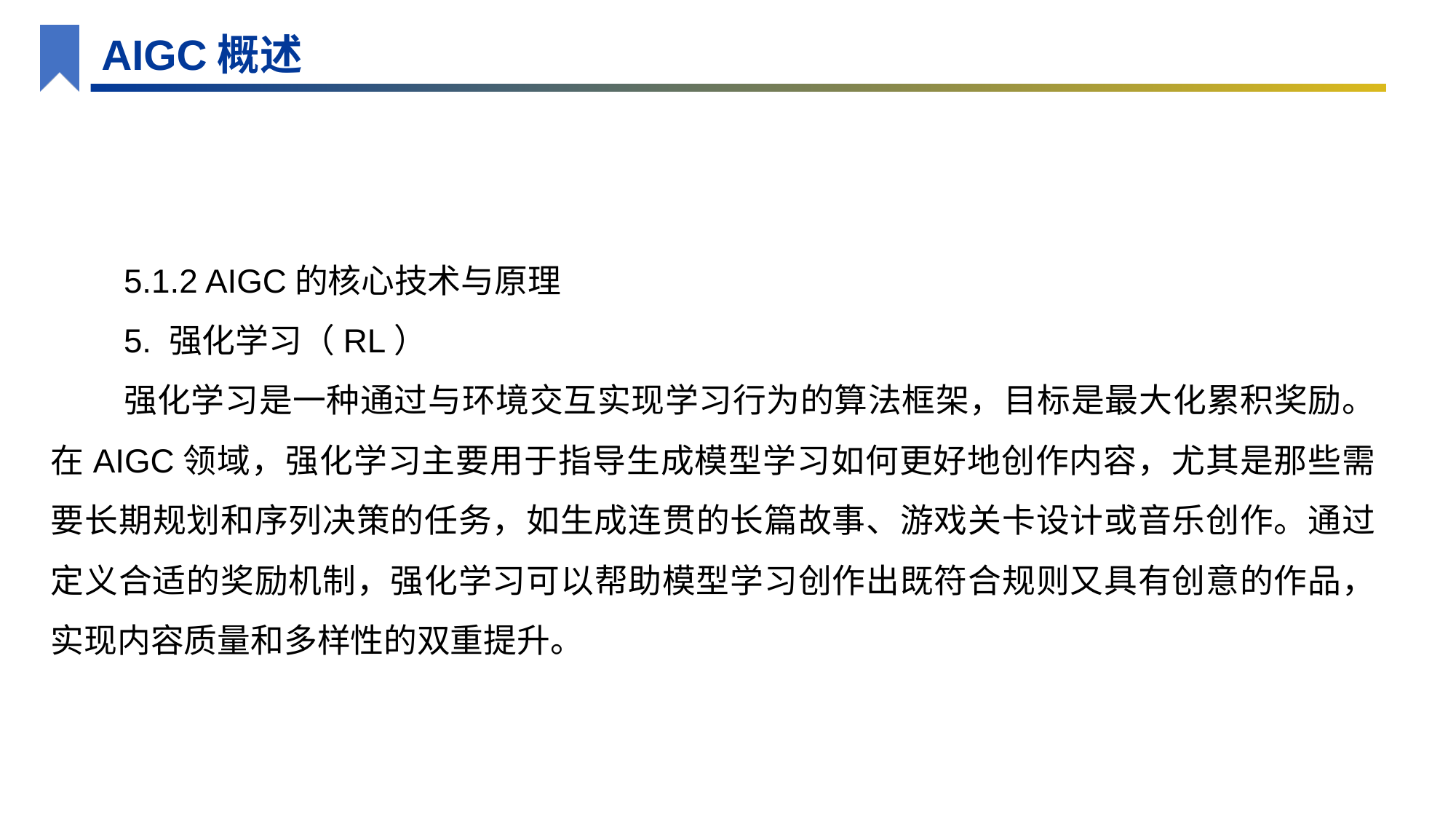

AIGC概述
5.1.2 AIGC的核心技术与原理
5. 强化学习（RL）
强化学习是一种通过与环境交互实现学习行为的算法框架，目标是最大化累积奖励。在AIGC领域，强化学习主要用于指导生成模型学习如何更好地创作内容，尤其是那些需要长期规划和序列决策的任务，如生成连贯的长篇故事、游戏关卡设计或音乐创作。通过定义合适的奖励机制，强化学习可以帮助模型学习创作出既符合规则又具有创意的作品，实现内容质量和多样性的双重提升。